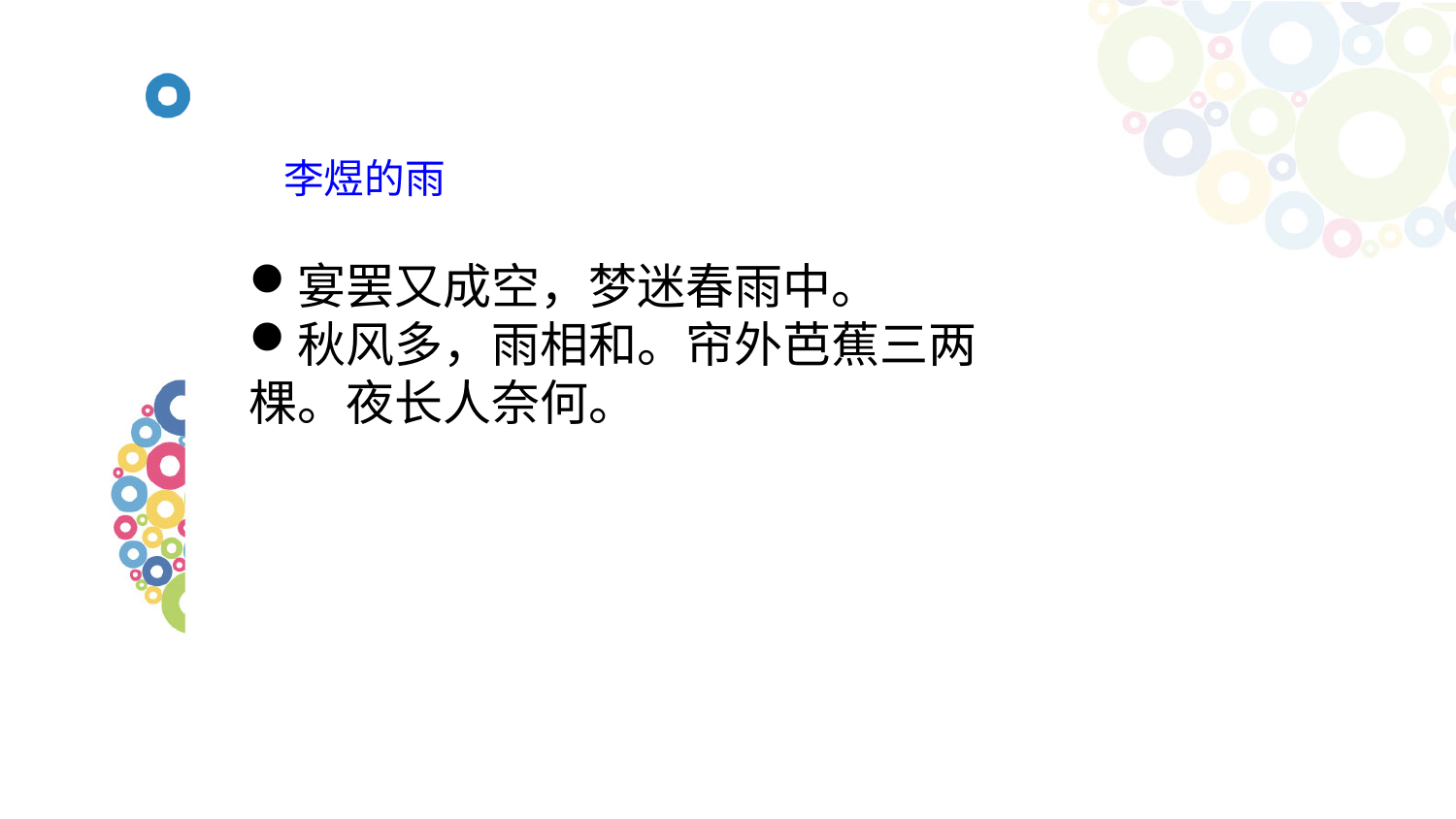

李煜的雨
宴罢又成空，梦迷春雨中。
秋风多，雨相和。帘外芭蕉三两棵。夜长人奈何。